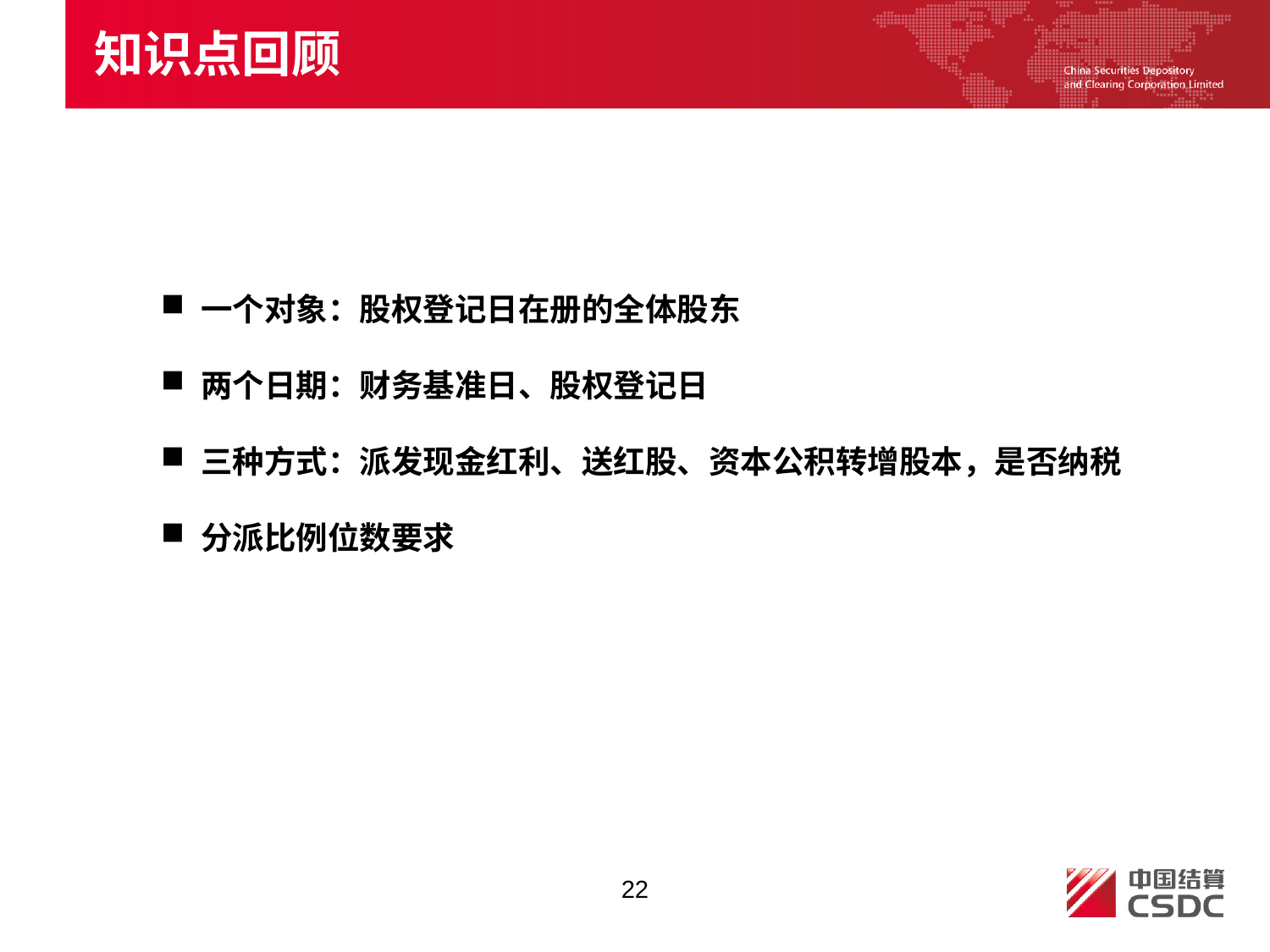

知识点回顾

一个对象：股权登记日在册的全体股东
两个日期：财务基准日、股权登记日
三种方式：派发现金红利、送红股、资本公积转增股本，是否纳税
分派比例位数要求

22